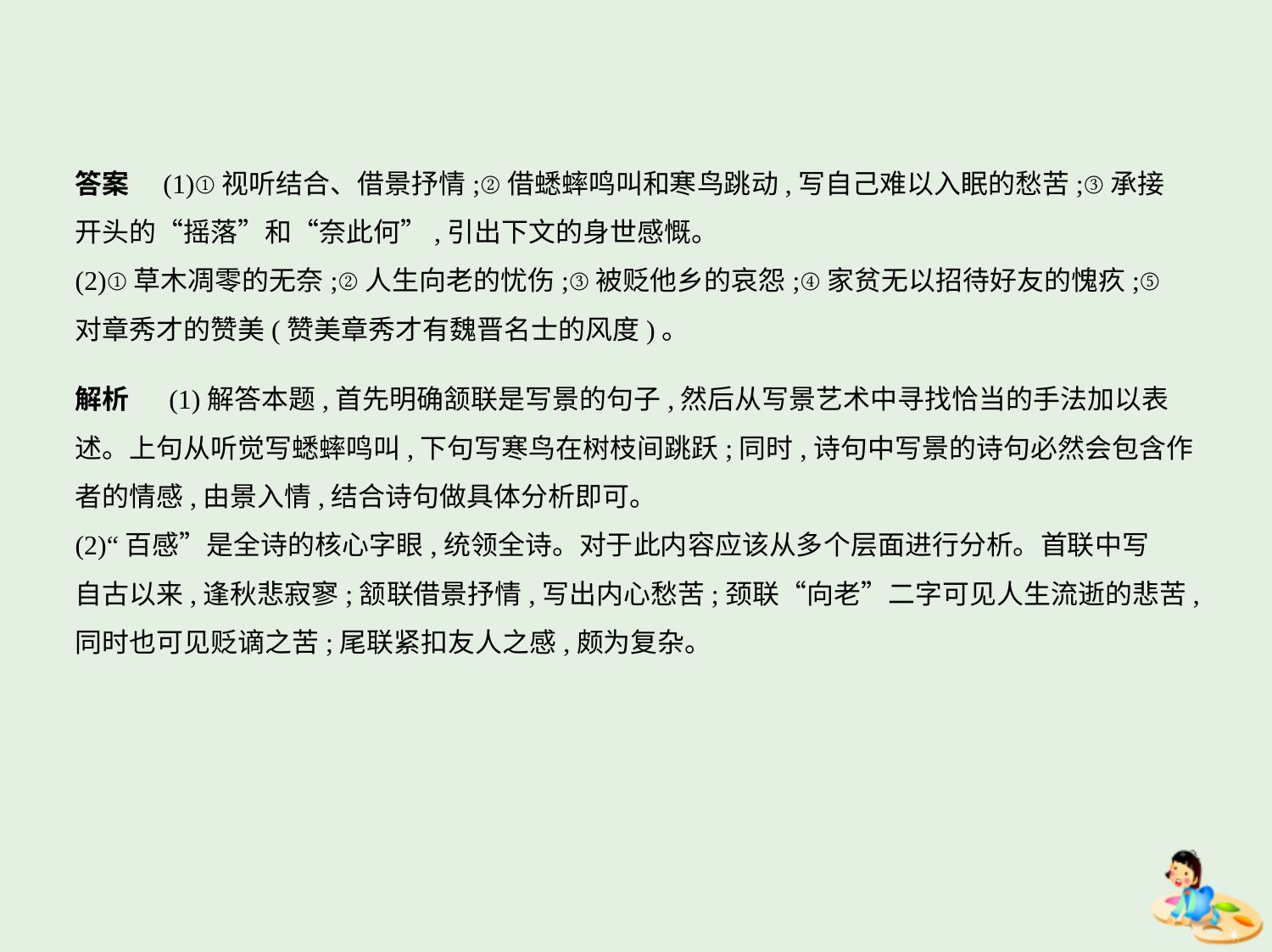

答案　(1)①视听结合、借景抒情;②借蟋蟀鸣叫和寒鸟跳动,写自己难以入眠的愁苦;③承接
开头的“摇落”和“奈此何”,引出下文的身世感慨。
(2)①草木凋零的无奈;②人生向老的忧伤;③被贬他乡的哀怨;④家贫无以招待好友的愧疚;⑤
对章秀才的赞美(赞美章秀才有魏晋名士的风度)。
解析　 (1)解答本题,首先明确颔联是写景的句子,然后从写景艺术中寻找恰当的手法加以表
述。上句从听觉写蟋蟀鸣叫,下句写寒鸟在树枝间跳跃;同时,诗句中写景的诗句必然会包含作
者的情感,由景入情,结合诗句做具体分析即可。
(2)“百感”是全诗的核心字眼,统领全诗。对于此内容应该从多个层面进行分析。首联中写
自古以来,逢秋悲寂寥;颔联借景抒情,写出内心愁苦;颈联“向老”二字可见人生流逝的悲苦,
同时也可见贬谪之苦;尾联紧扣友人之感,颇为复杂。